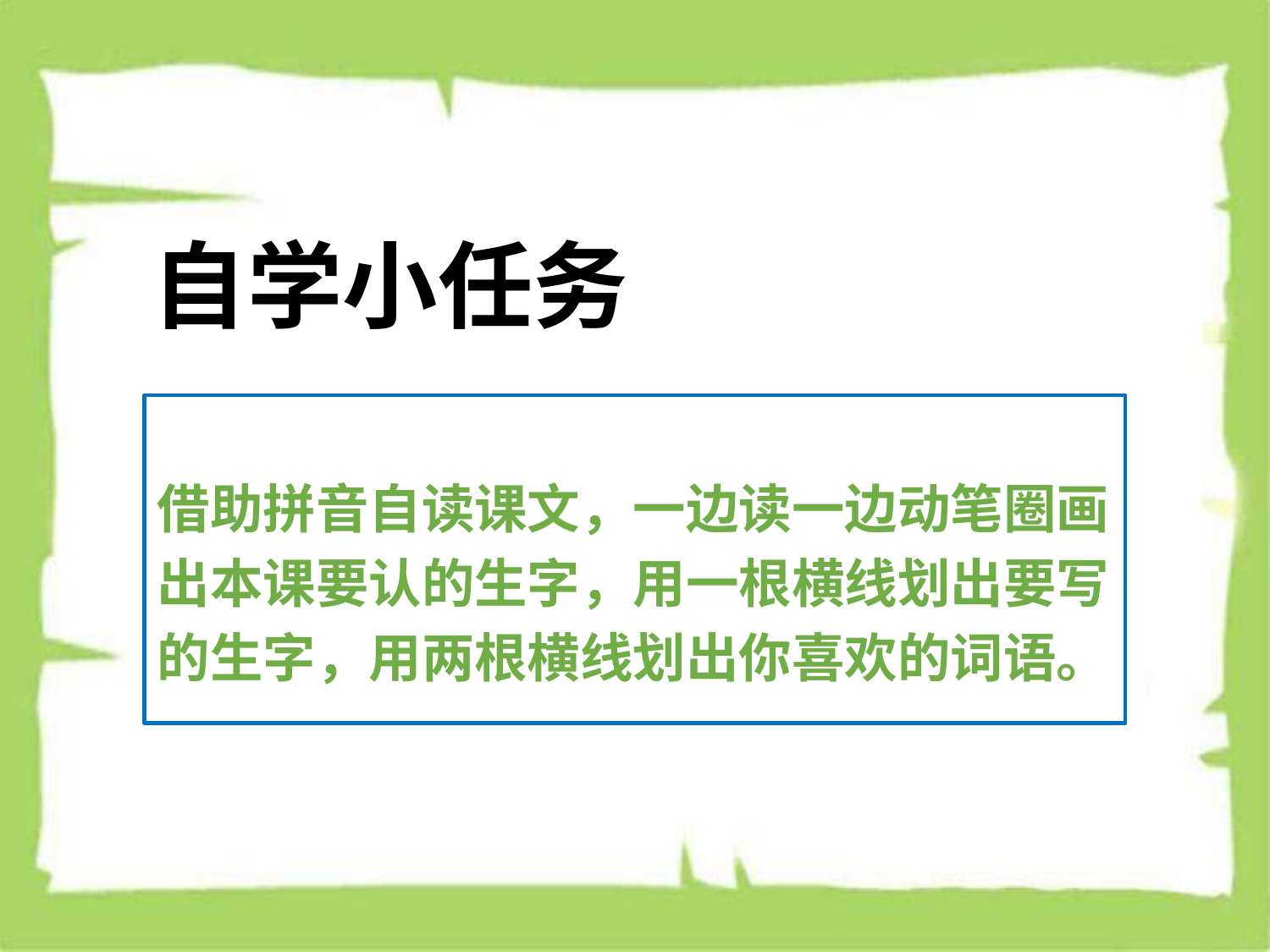

自学小任务

借助拼音自读课文，一边读一边动笔圈画
出本课要认的生字，用一根横线划出要写
的生字，用两根横线划出你喜欢的词语。